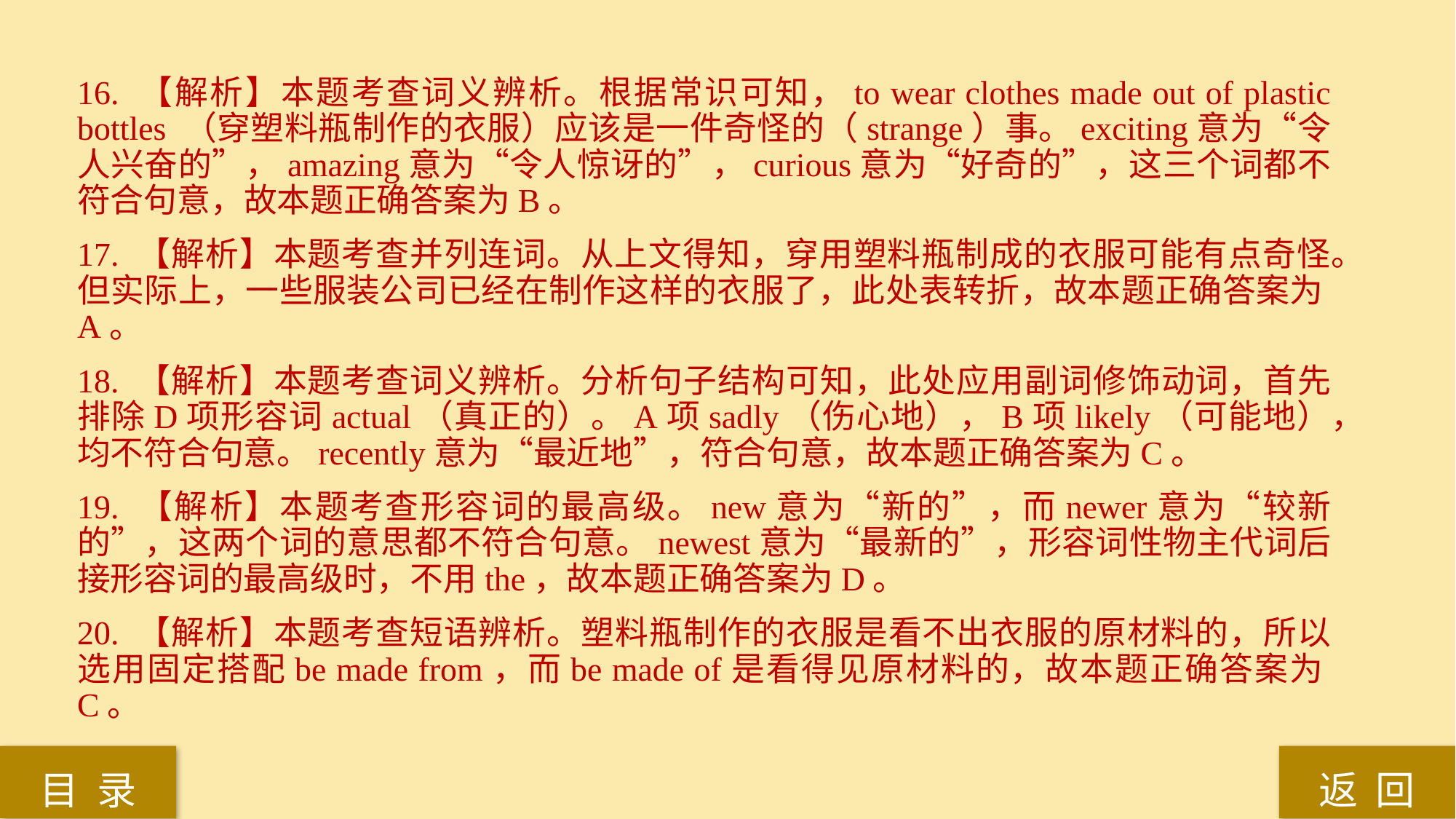

16. 【解析】本题考查词义辨析。根据常识可知，to wear clothes made out of plastic bottles （穿塑料瓶制作的衣服）应该是一件奇怪的（strange）事。exciting意为“令人兴奋的”，amazing意为“令人惊讶的”，curious意为“好奇的”，这三个词都不符合句意，故本题正确答案为B。
17. 【解析】本题考查并列连词。从上文得知，穿用塑料瓶制成的衣服可能有点奇怪。但实际上，一些服装公司已经在制作这样的衣服了，此处表转折，故本题正确答案为A。
18. 【解析】本题考查词义辨析。分析句子结构可知，此处应用副词修饰动词，首先排除D项形容词actual（真正的）。A项sadly（伤心地），B项likely（可能地），均不符合句意。recently意为“最近地”，符合句意，故本题正确答案为C。
19. 【解析】本题考查形容词的最高级。new意为“新的”，而newer意为“较新的”，这两个词的意思都不符合句意。newest意为“最新的”，形容词性物主代词后接形容词的最高级时，不用the，故本题正确答案为D。
20. 【解析】本题考查短语辨析。塑料瓶制作的衣服是看不出衣服的原材料的，所以选用固定搭配be made from，而be made of是看得见原材料的，故本题正确答案为C。
返  回